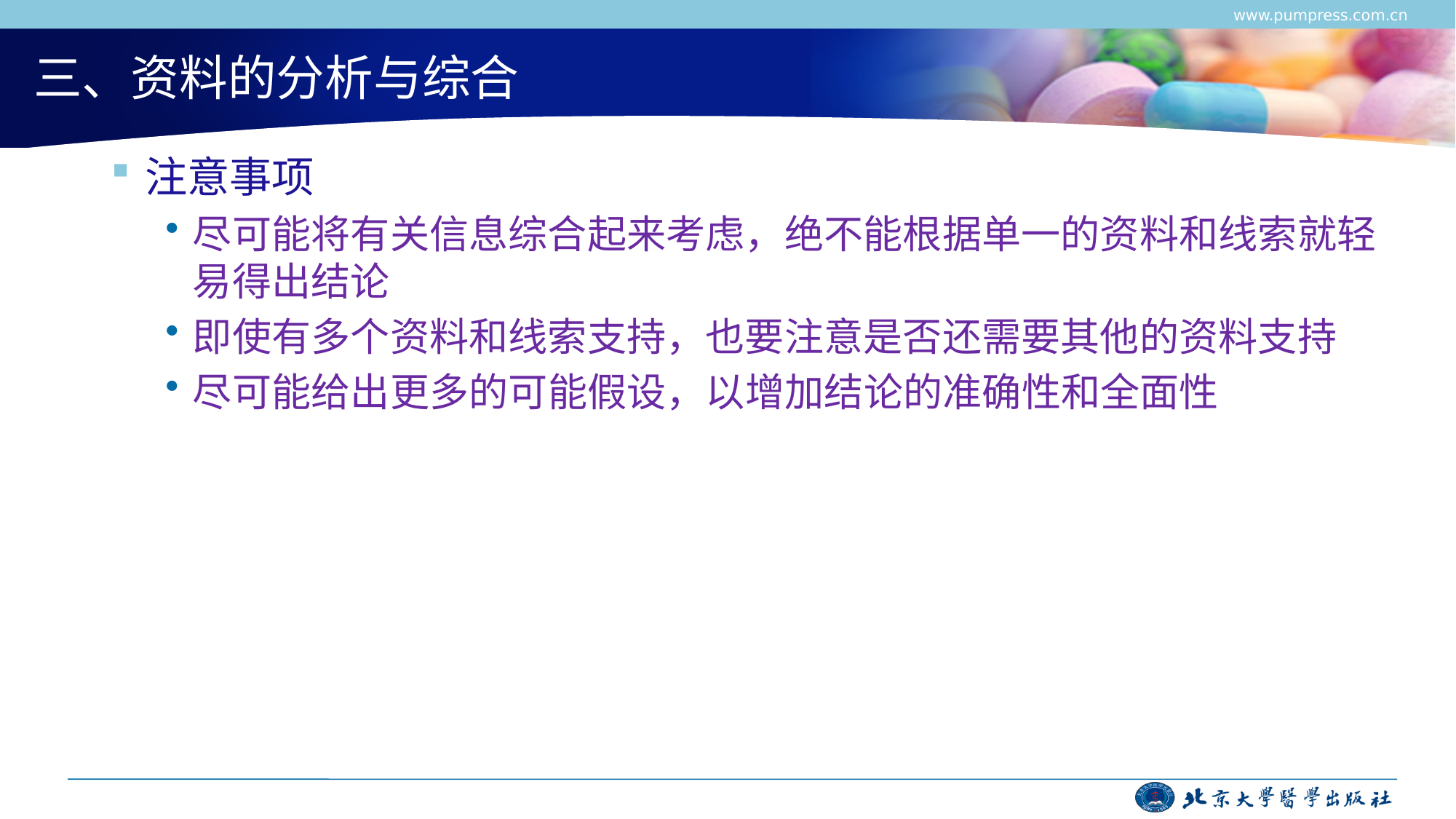

www.pumpress.com.cn
# 三、资料的分析与综合
注意事项
尽可能将有关信息综合起来考虑，绝不能根据单一的资料和线索就轻易得出结论
即使有多个资料和线索支持，也要注意是否还需要其他的资料支持
尽可能给出更多的可能假设，以增加结论的准确性和全面性